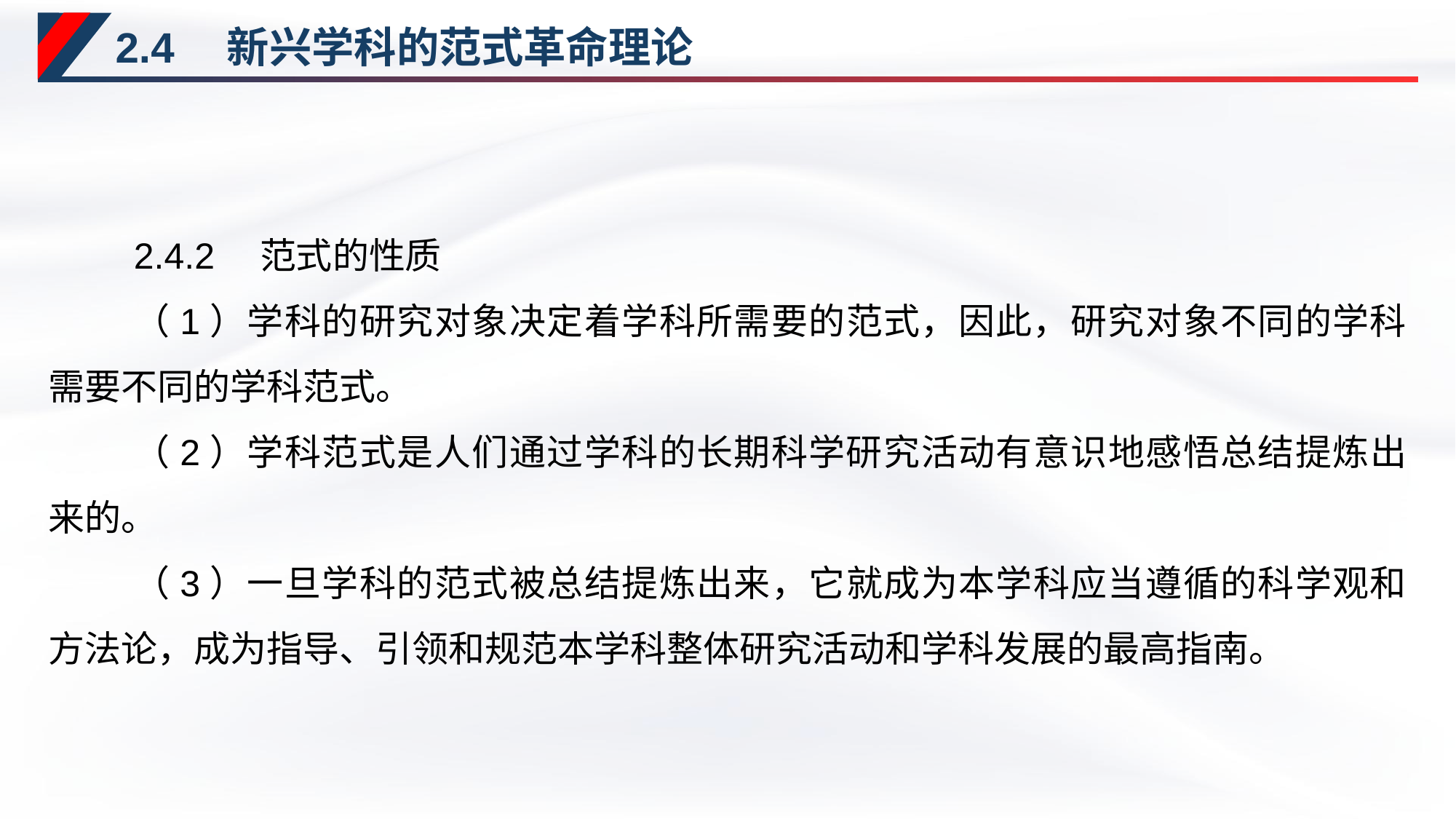

# 2.4　新兴学科的范式革命理论
2.4.2　范式的性质
（1）学科的研究对象决定着学科所需要的范式，因此，研究对象不同的学科需要不同的学科范式。
（2）学科范式是人们通过学科的长期科学研究活动有意识地感悟总结提炼出来的。
（3）一旦学科的范式被总结提炼出来，它就成为本学科应当遵循的科学观和方法论，成为指导、引领和规范本学科整体研究活动和学科发展的最高指南。